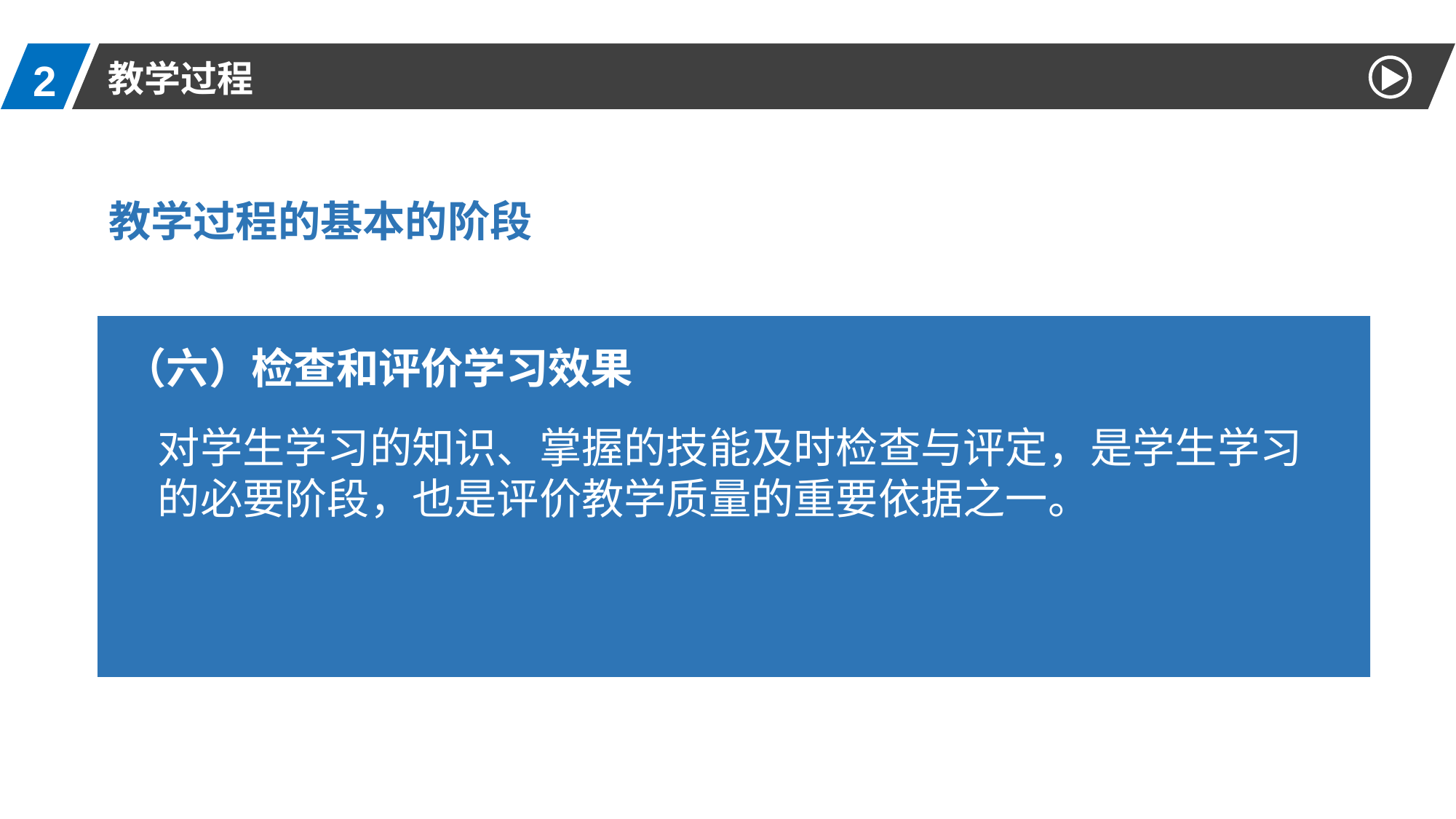

2
教学过程

教学过程的基本的阶段

（六）检查和评价学习效果
对学生学习的知识、掌握的技能及时检查与评定，是学生学习的必要阶段，也是评价教学质量的重要依据之一。